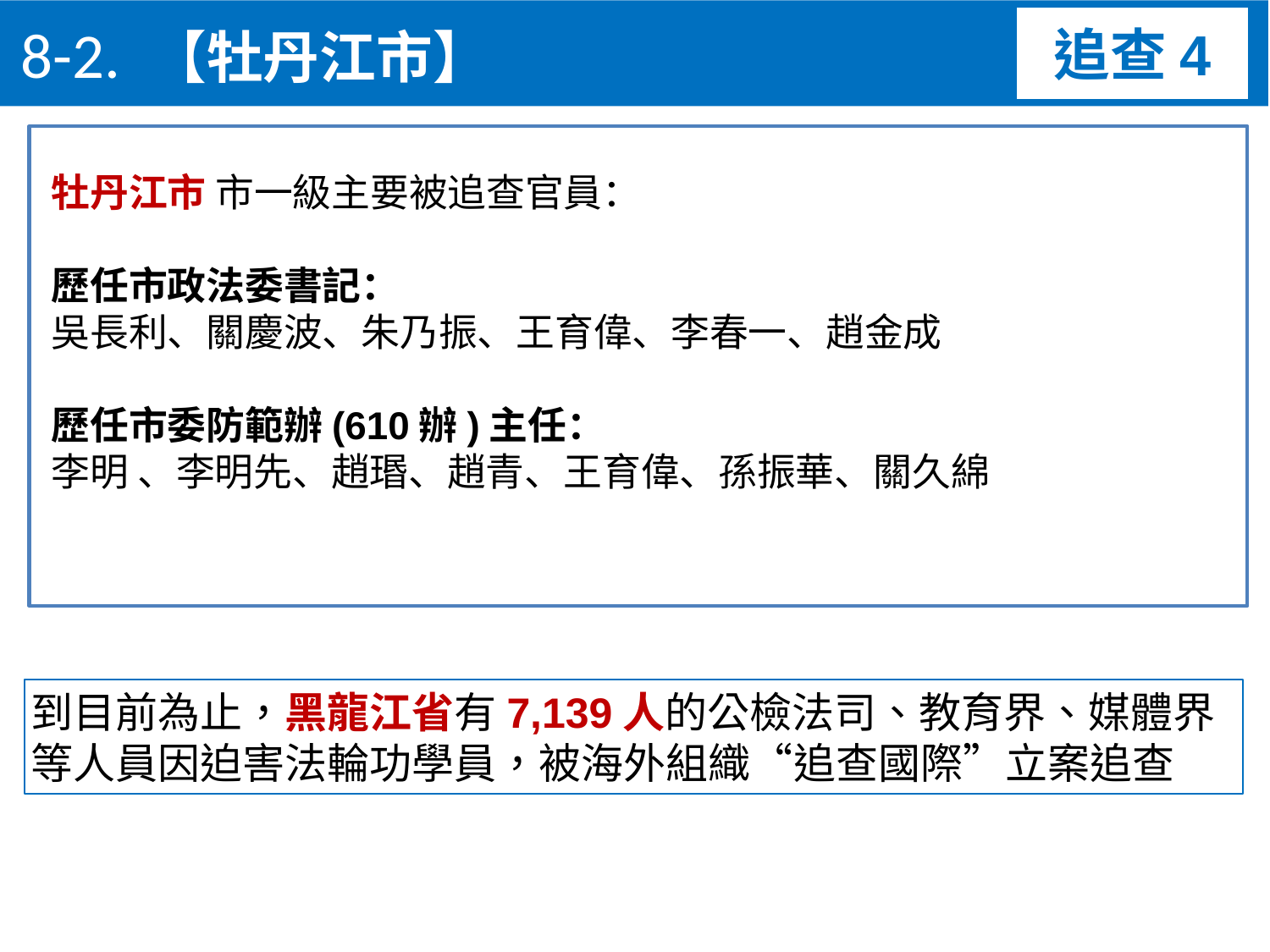

8-2. 【牡丹江市】

追查4

牡丹江市 市一級主要被追查官員：
歷任市政法委書記：
吳長利、關慶波、朱乃振、王育偉、李春一、趙金成
歷任市委防範辦(610辦)主任：
李明 、李明先、趙瑉、趙青、王育偉、孫振華、關久綿
到目前為止，黑龍江省有7,139人的公檢法司、教育界、媒體界等人員因迫害法輪功學員，被海外組織“追查國際”立案追查